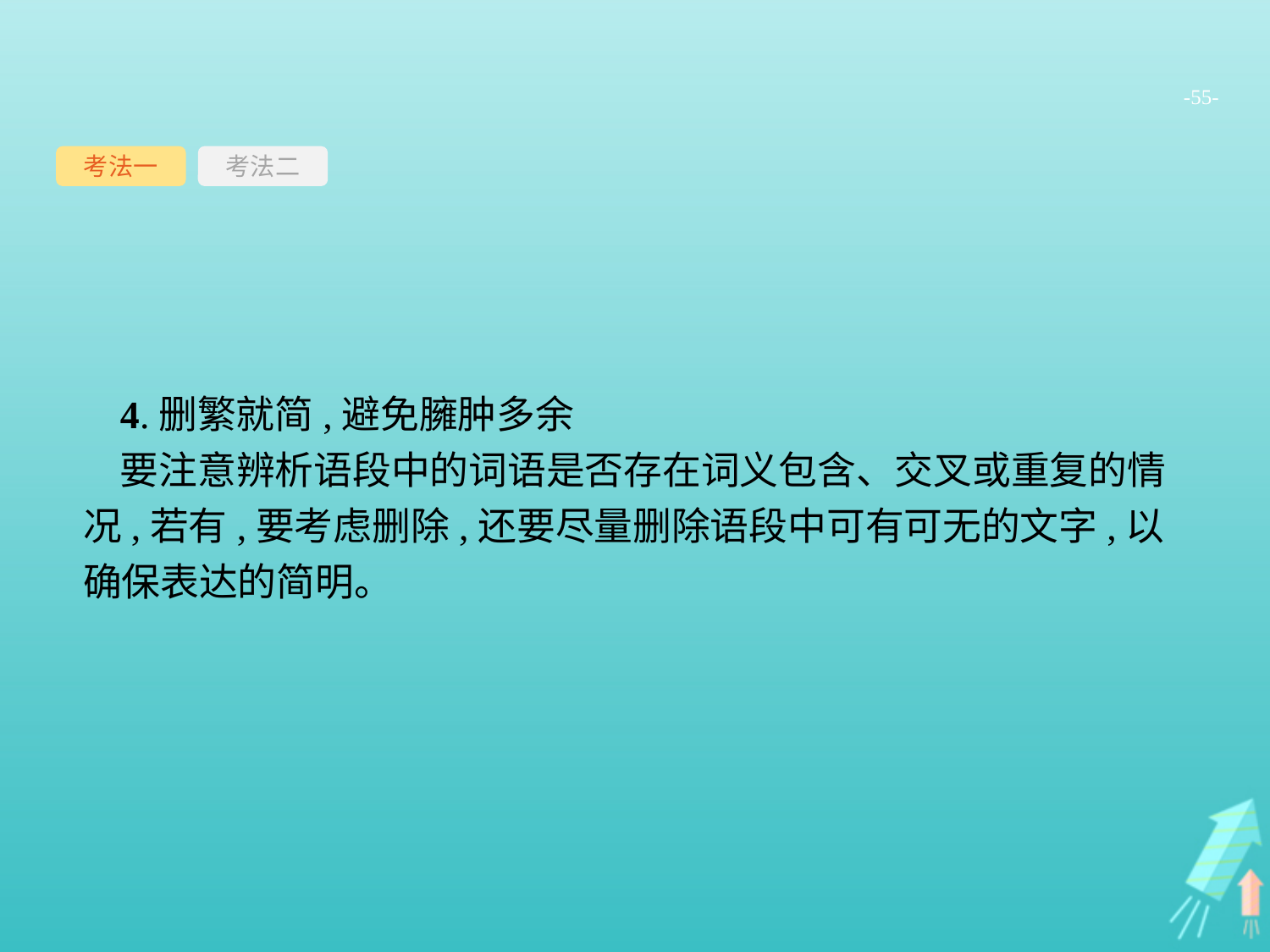

-55-
考法一
考法二
4.删繁就简,避免臃肿多余
要注意辨析语段中的词语是否存在词义包含、交叉或重复的情况,若有,要考虑删除,还要尽量删除语段中可有可无的文字,以确保表达的简明。